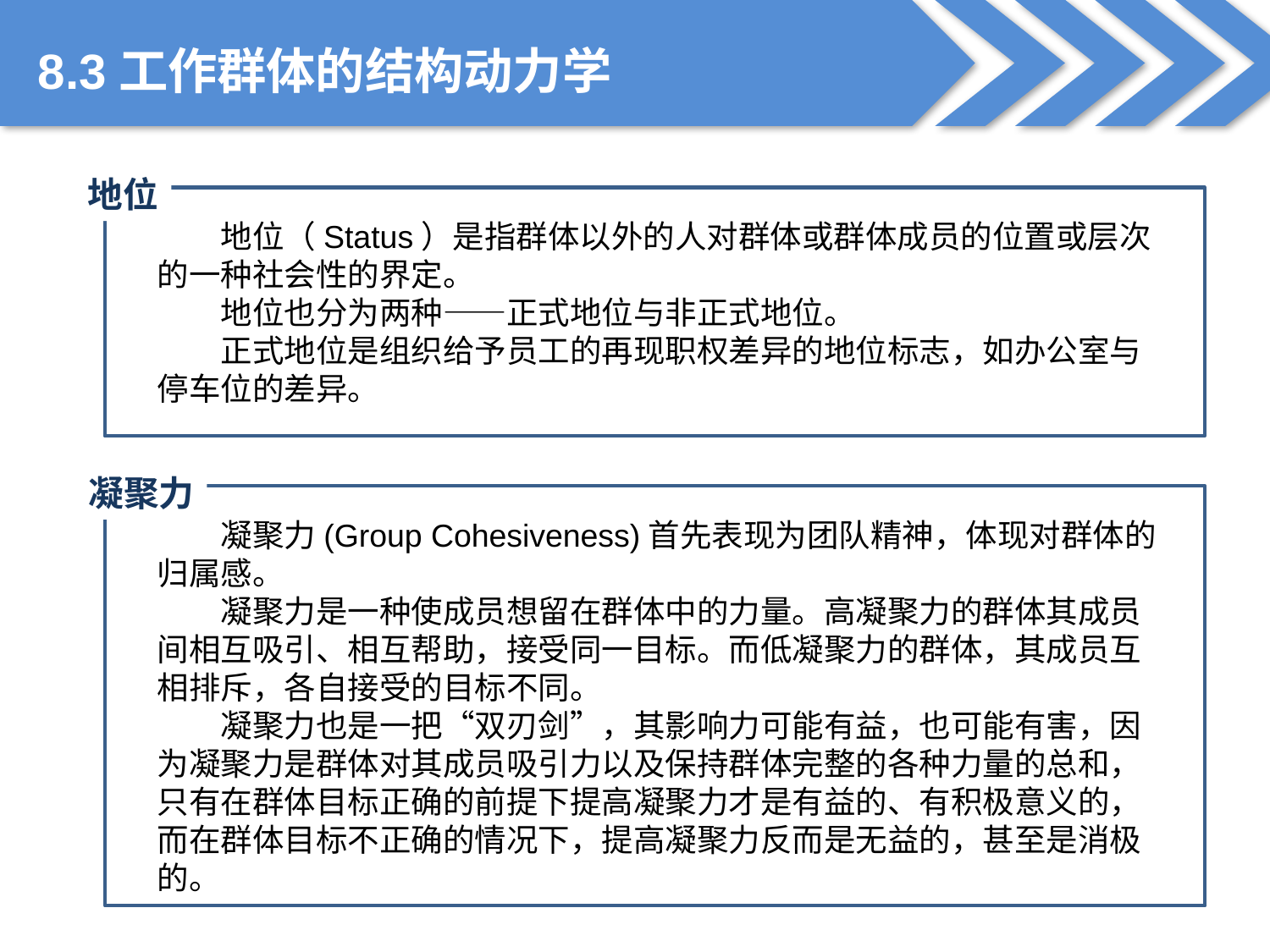

8.3工作群体的结构动力学

地位

地位（Status）是指群体以外的人对群体或群体成员的位置或层次的一种社会性的界定。
地位也分为两种——正式地位与非正式地位。
正式地位是组织给予员工的再现职权差异的地位标志，如办公室与停车位的差异。
凝聚力

凝聚力(Group Cohesiveness)首先表现为团队精神，体现对群体的归属感。
凝聚力是一种使成员想留在群体中的力量。高凝聚力的群体其成员间相互吸引、相互帮助，接受同一目标。而低凝聚力的群体，其成员互相排斥，各自接受的目标不同。
凝聚力也是一把“双刃剑”，其影响力可能有益，也可能有害，因为凝聚力是群体对其成员吸引力以及保持群体完整的各种力量的总和，只有在群体目标正确的前提下提高凝聚力才是有益的、有积极意义的，而在群体目标不正确的情况下，提高凝聚力反而是无益的，甚至是消极的。